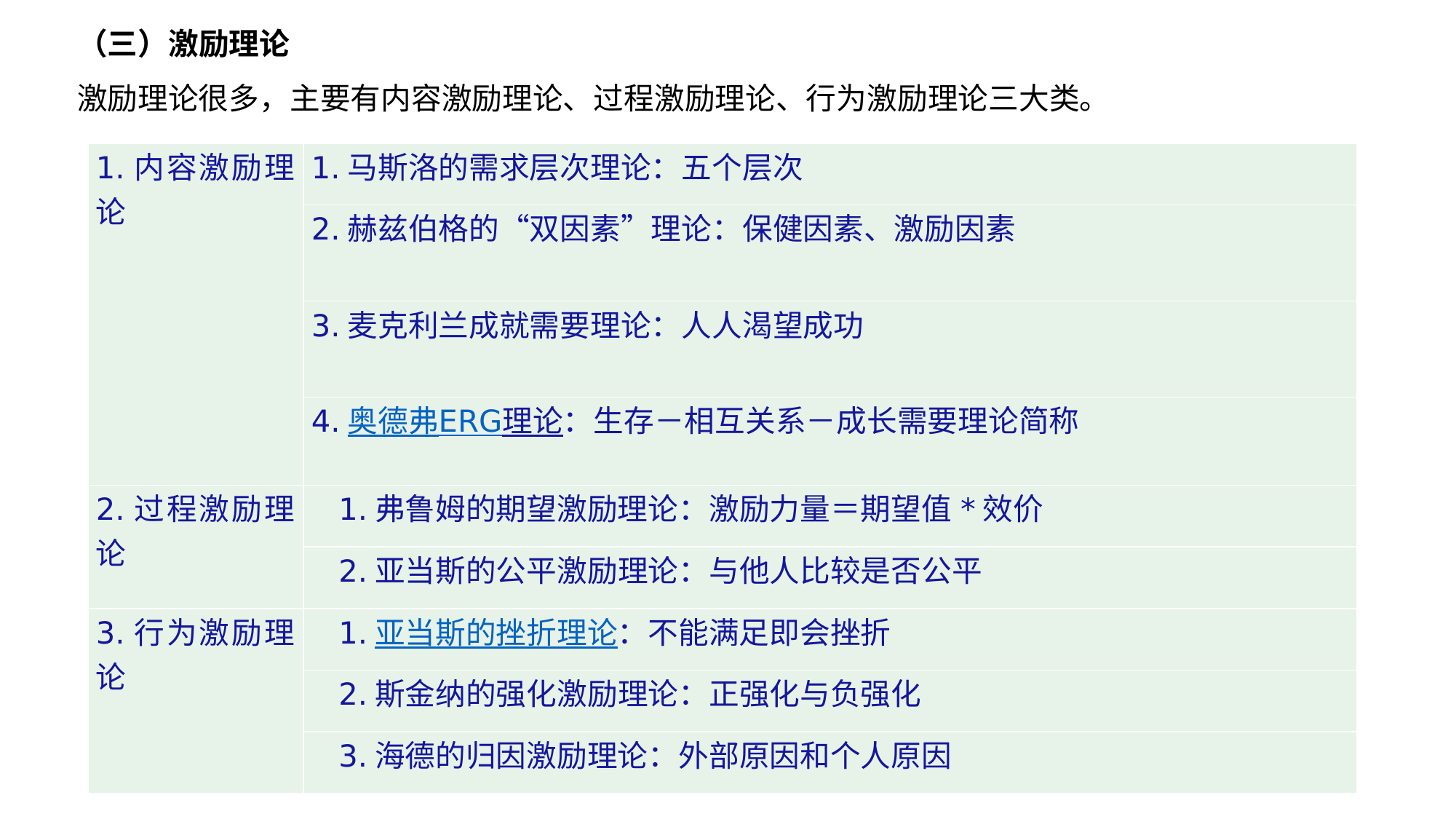

（三）激励理论
激励理论很多，主要有内容激励理论、过程激励理论、行为激励理论三大类。

| 1.内容激励理论 | 1.马斯洛的需求层次理论：五个层次 |
| --- | --- |
|  | 2.赫兹伯格的“双因素”理论：保健因素、激励因素 |
|  | 3.麦克利兰成就需要理论：人人渴望成功 |
|  | 4.奥德弗ERG理论：生存－相互关系－成长需要理论简称 |
| 2.过程激励理论 | 1.弗鲁姆的期望激励理论：激励力量＝期望值\*效价 |
|  | 2.亚当斯的公平激励理论：与他人比较是否公平 |
| 3.行为激励理论 | 1.亚当斯的挫折理论：不能满足即会挫折 |
|  | 2.斯金纳的强化激励理论：正强化与负强化 |
|  | 3.海德的归因激励理论：外部原因和个人原因 |
33